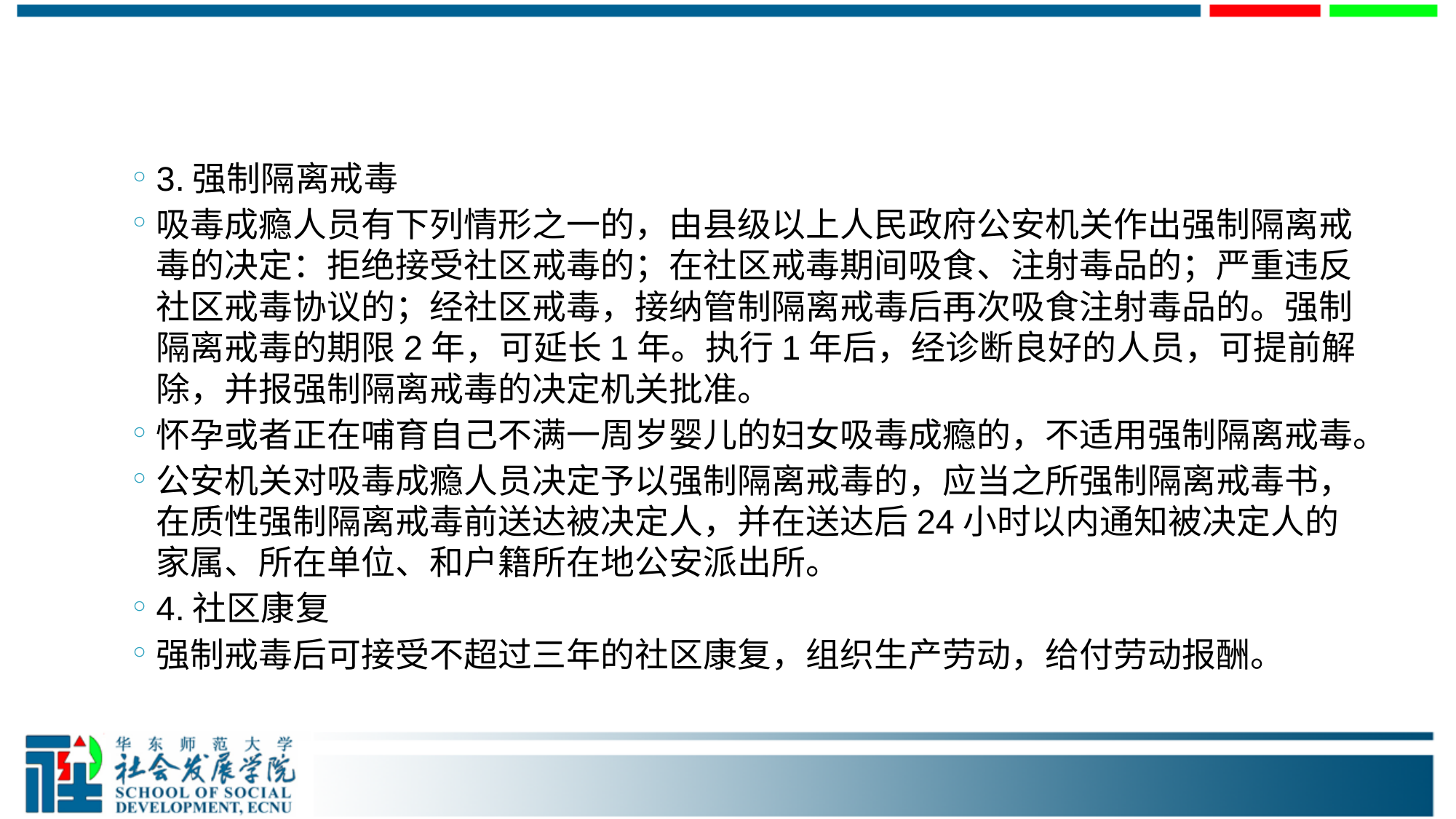

#
3.强制隔离戒毒
吸毒成瘾人员有下列情形之一的，由县级以上人民政府公安机关作出强制隔离戒毒的决定：拒绝接受社区戒毒的；在社区戒毒期间吸食、注射毒品的；严重违反社区戒毒协议的；经社区戒毒，接纳管制隔离戒毒后再次吸食注射毒品的。强制隔离戒毒的期限2年，可延长1年。执行1年后，经诊断良好的人员，可提前解除，并报强制隔离戒毒的决定机关批准。
怀孕或者正在哺育自己不满一周岁婴儿的妇女吸毒成瘾的，不适用强制隔离戒毒。
公安机关对吸毒成瘾人员决定予以强制隔离戒毒的，应当之所强制隔离戒毒书，在质性强制隔离戒毒前送达被决定人，并在送达后24小时以内通知被决定人的家属、所在单位、和户籍所在地公安派出所。
4.社区康复
强制戒毒后可接受不超过三年的社区康复，组织生产劳动，给付劳动报酬。